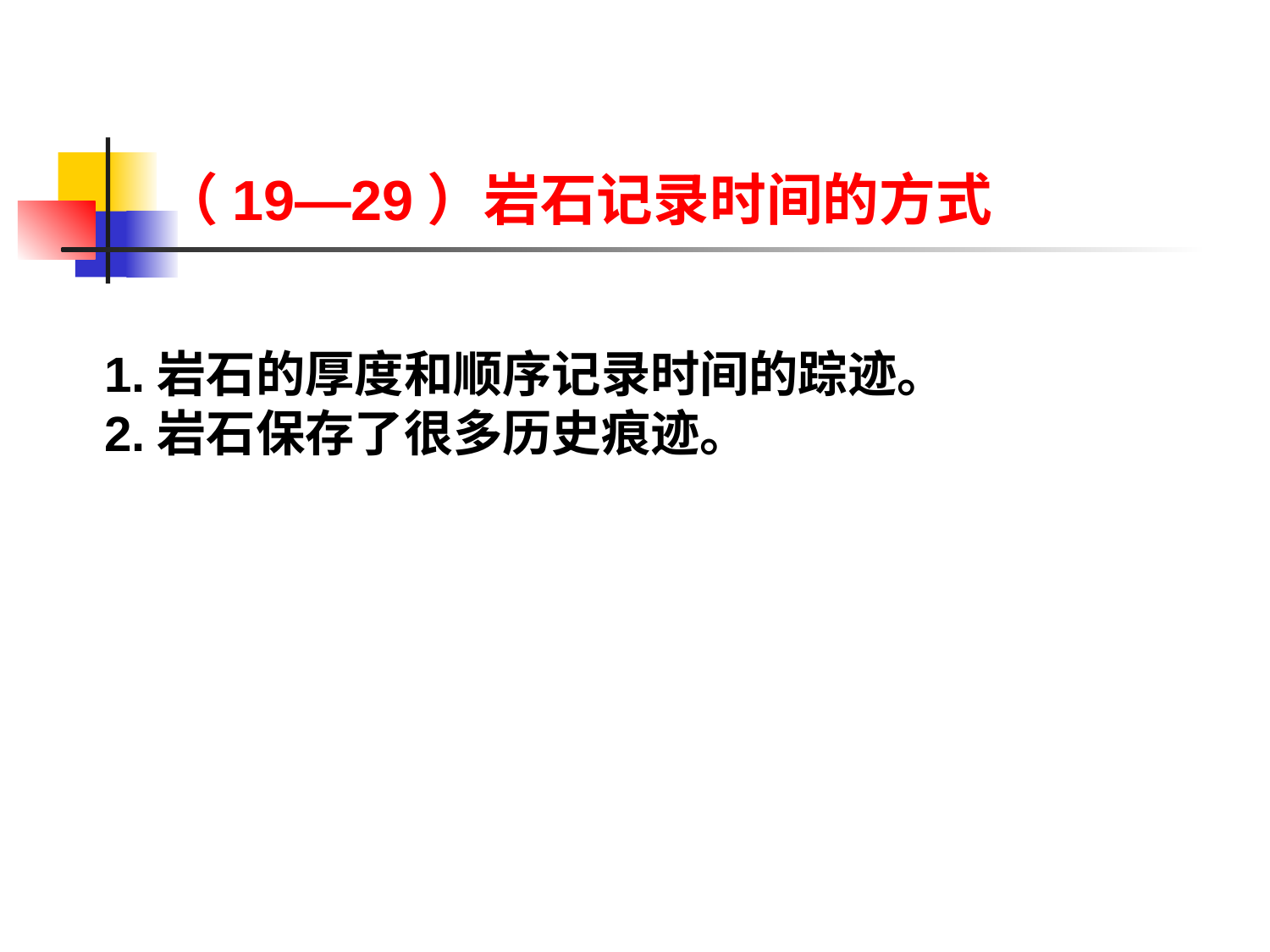

（19—29）岩石记录时间的方式

1.岩石的厚度和顺序记录时间的踪迹。
2.岩石保存了很多历史痕迹。